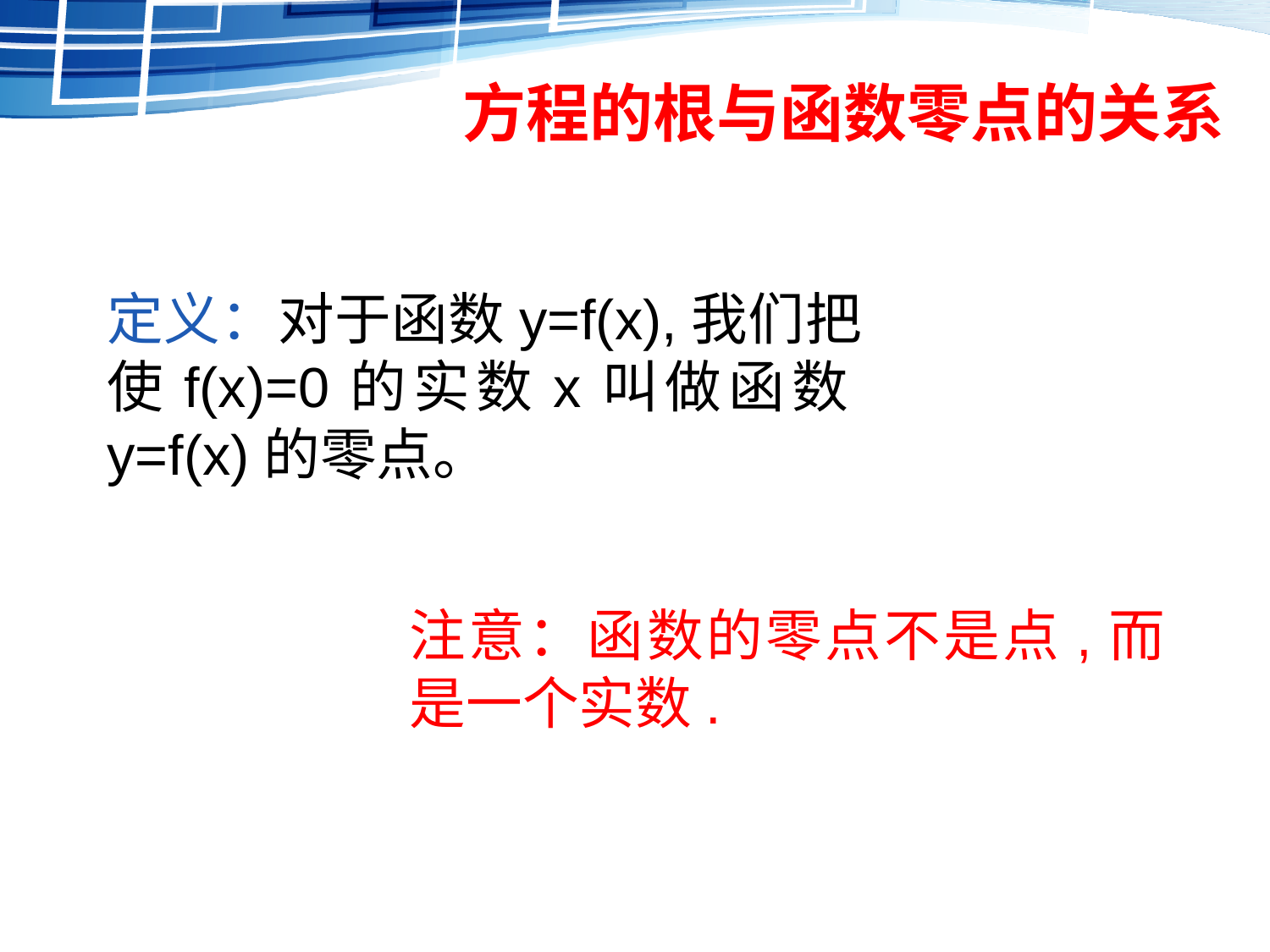

# 方程的根与函数零点的关系
定义：对于函数y=f(x),我们把使f(x)=0的实数x叫做函数y=f(x)的零点。
注意：函数的零点不是点,而是一个实数.